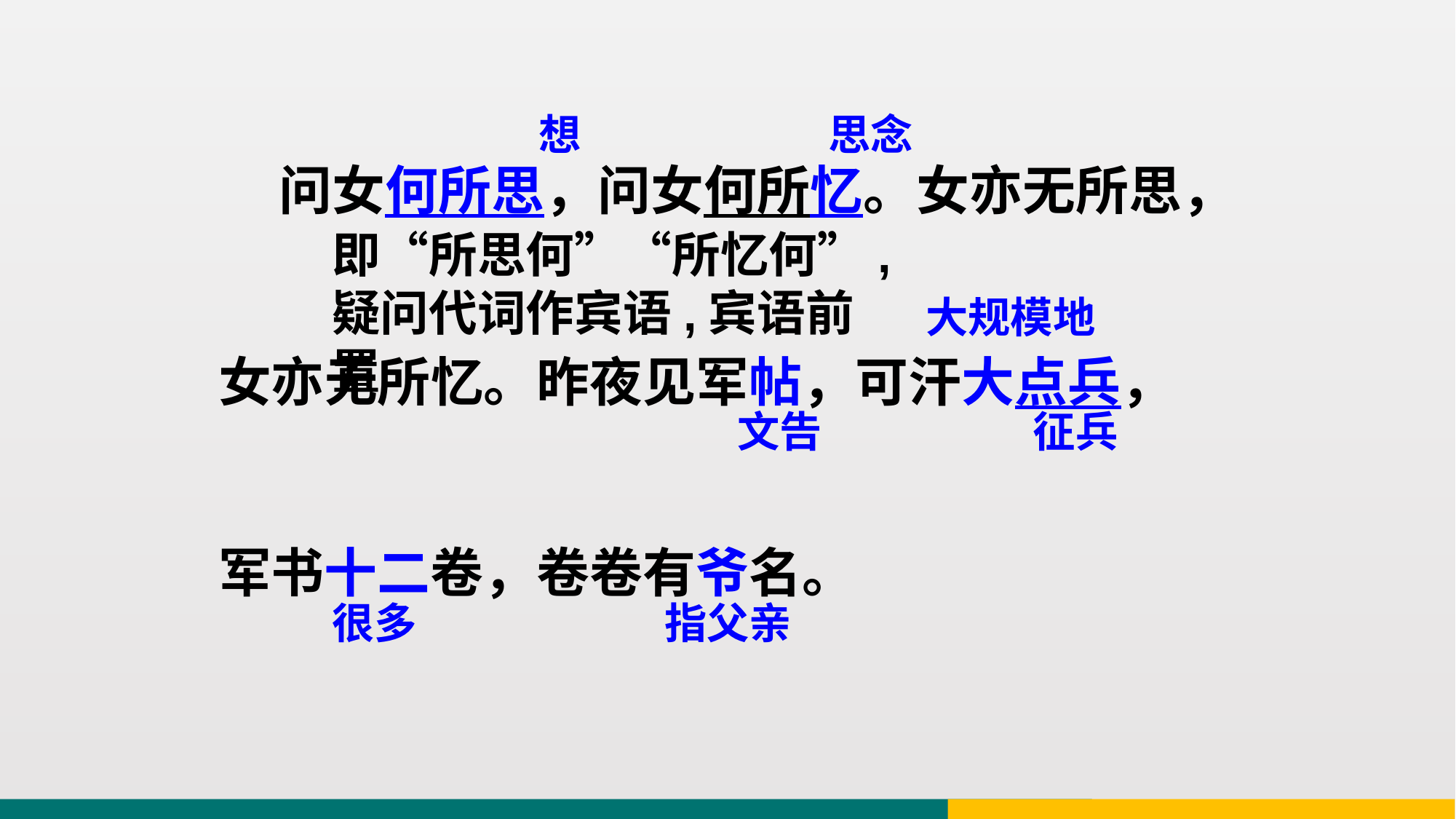

想
思念
    问女何所思，问女何所忆。女亦无所思，

女亦无所忆。昨夜见军帖，可汗大点兵，

军书十二卷，卷卷有爷名。

即“所思何”“所忆何”,疑问代词作宾语,宾语前置
大规模地
文告
征兵
很多
指父亲